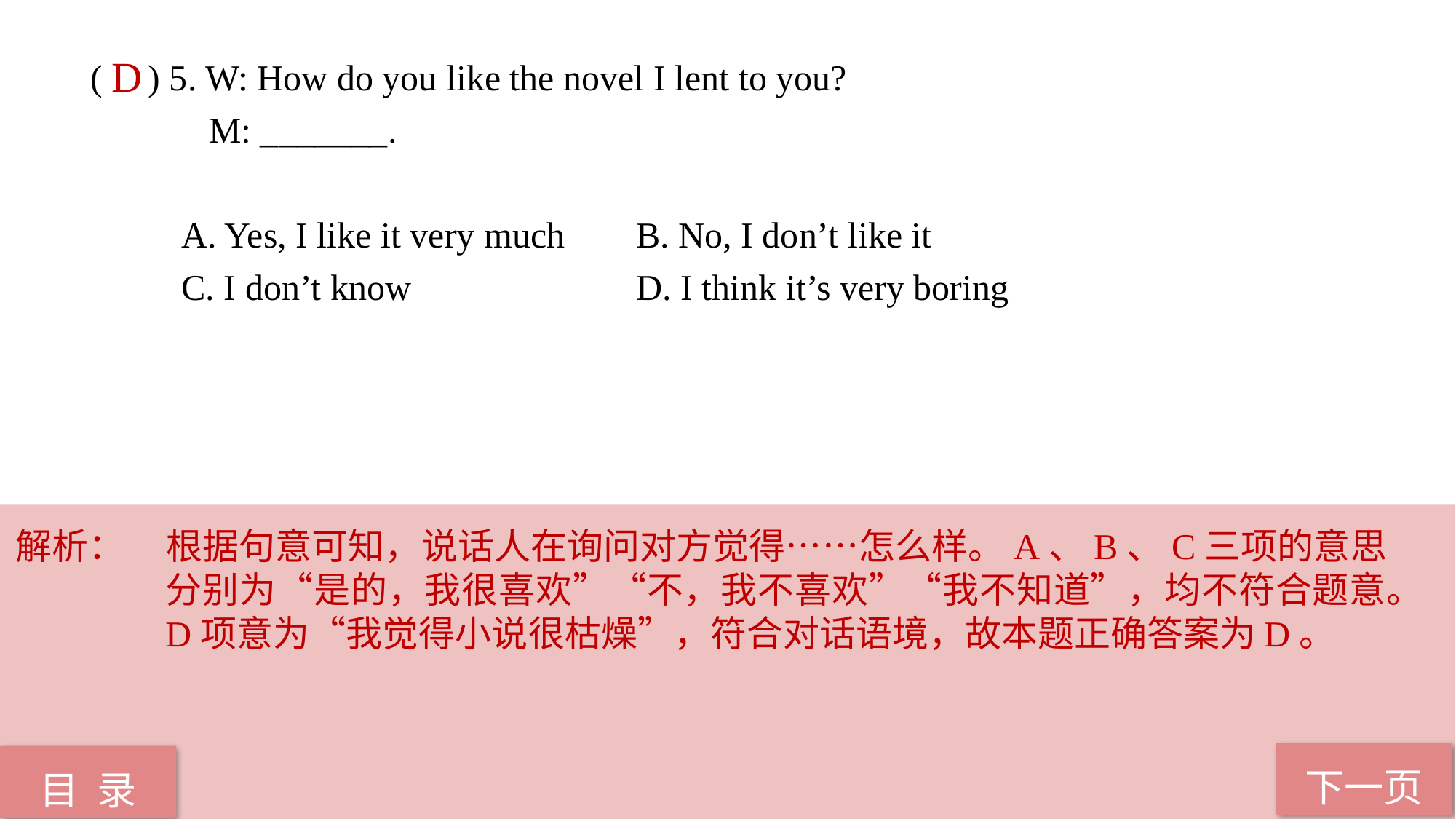

(     ) 5. W: How do you like the novel I lent to you?
             M: _______.

          A. Yes, I like it very much 	B. No, I don’t like it
          C. I don’t know 		D. I think it’s very boring
D
解析：	根据句意可知，说话人在询问对方觉得……怎么样。A、B、C三项的意思分别为“是的，我很喜欢”“不，我不喜欢”“我不知道”，均不符合题意。D项意为“我觉得小说很枯燥”，符合对话语境，故本题正确答案为D。
下一页